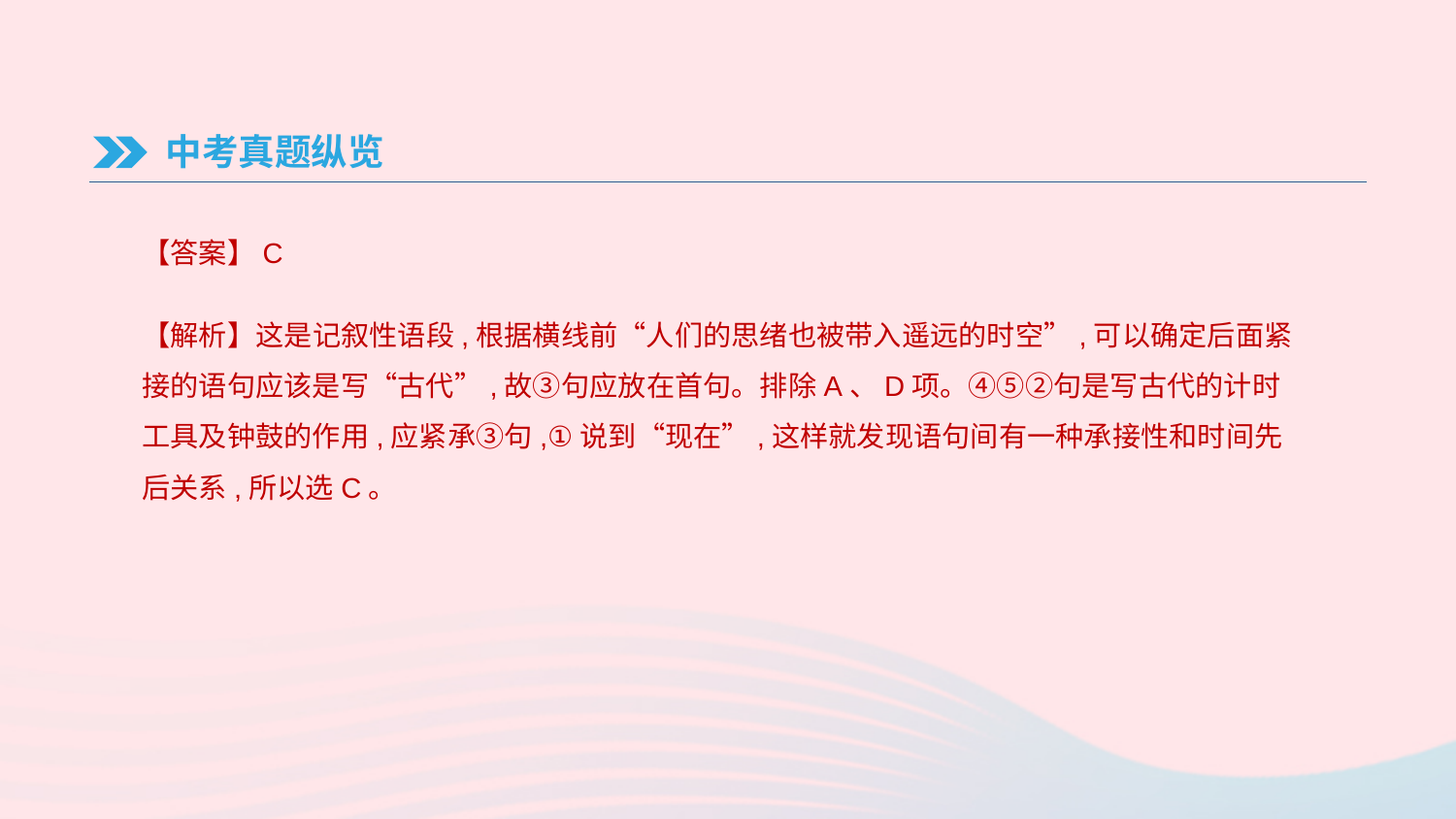

中考真题纵览

【答案】C
【解析】这是记叙性语段,根据横线前“人们的思绪也被带入遥远的时空”,可以确定后面紧接的语句应该是写“古代”,故③句应放在首句。排除A、D项。④⑤②句是写古代的计时工具及钟鼓的作用,应紧承③句,①说到“现在”,这样就发现语句间有一种承接性和时间先后关系,所以选C。